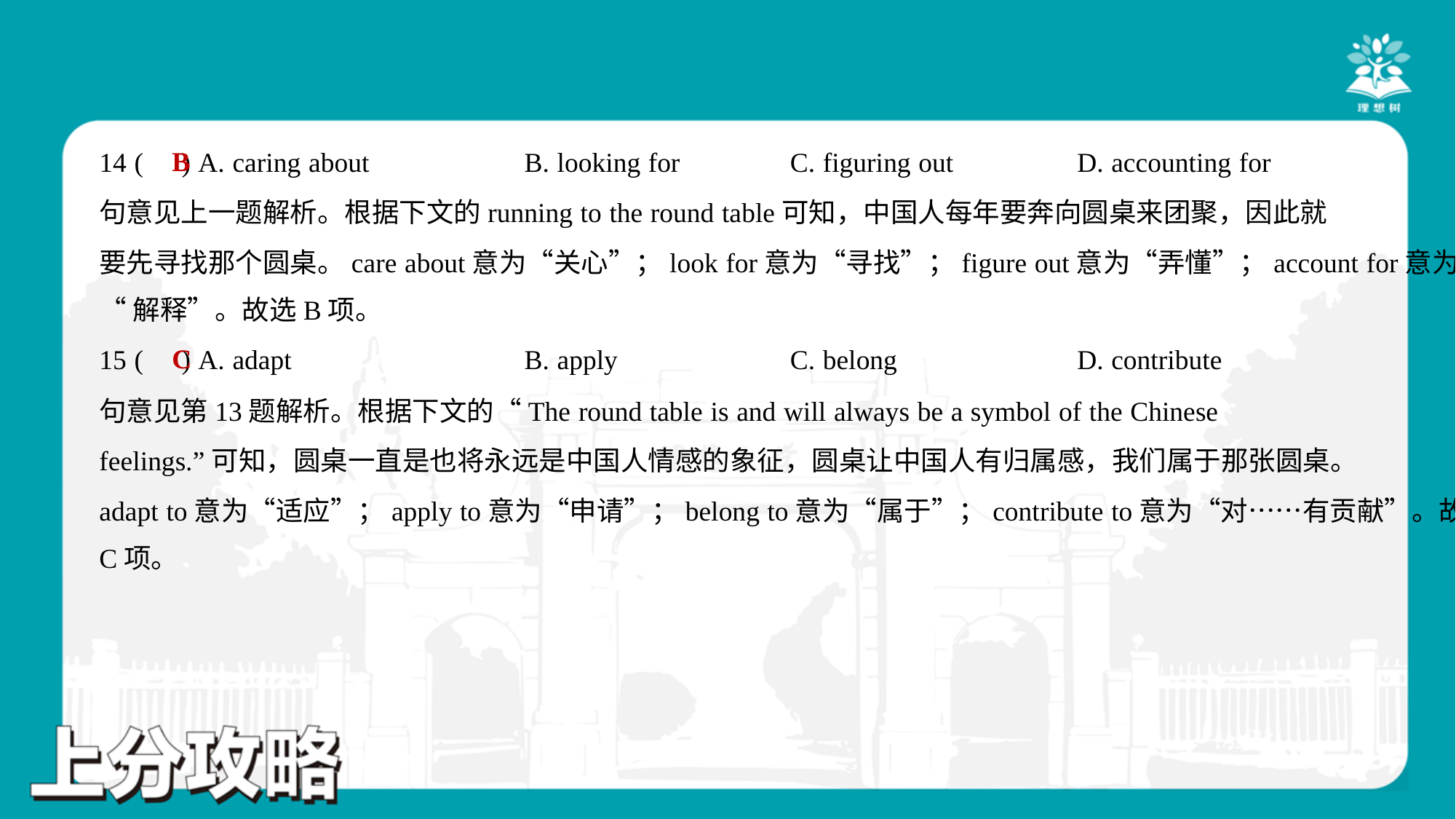

B
14 (     ) A. caring about	B. looking for	C. figuring out	D. accounting for
句意见上一题解析。根据下文的running to the round table可知，中国人每年要奔向圆桌来团聚，因此就
要先寻找那个圆桌。care about意为“关心”；look for意为“寻找”；figure out意为“弄懂”；account for意为
“解释”。故选B项。
C
15 (     ) A. adapt	B. apply	C. belong	D. contribute
句意见第13题解析。根据下文的“The round table is and will always be a symbol of the Chinese
feelings.”可知，圆桌一直是也将永远是中国人情感的象征，圆桌让中国人有归属感，我们属于那张圆桌。
adapt to意为“适应”；apply to意为“申请”；belong to意为“属于”；contribute to意为“对……有贡献”。故选
C项。